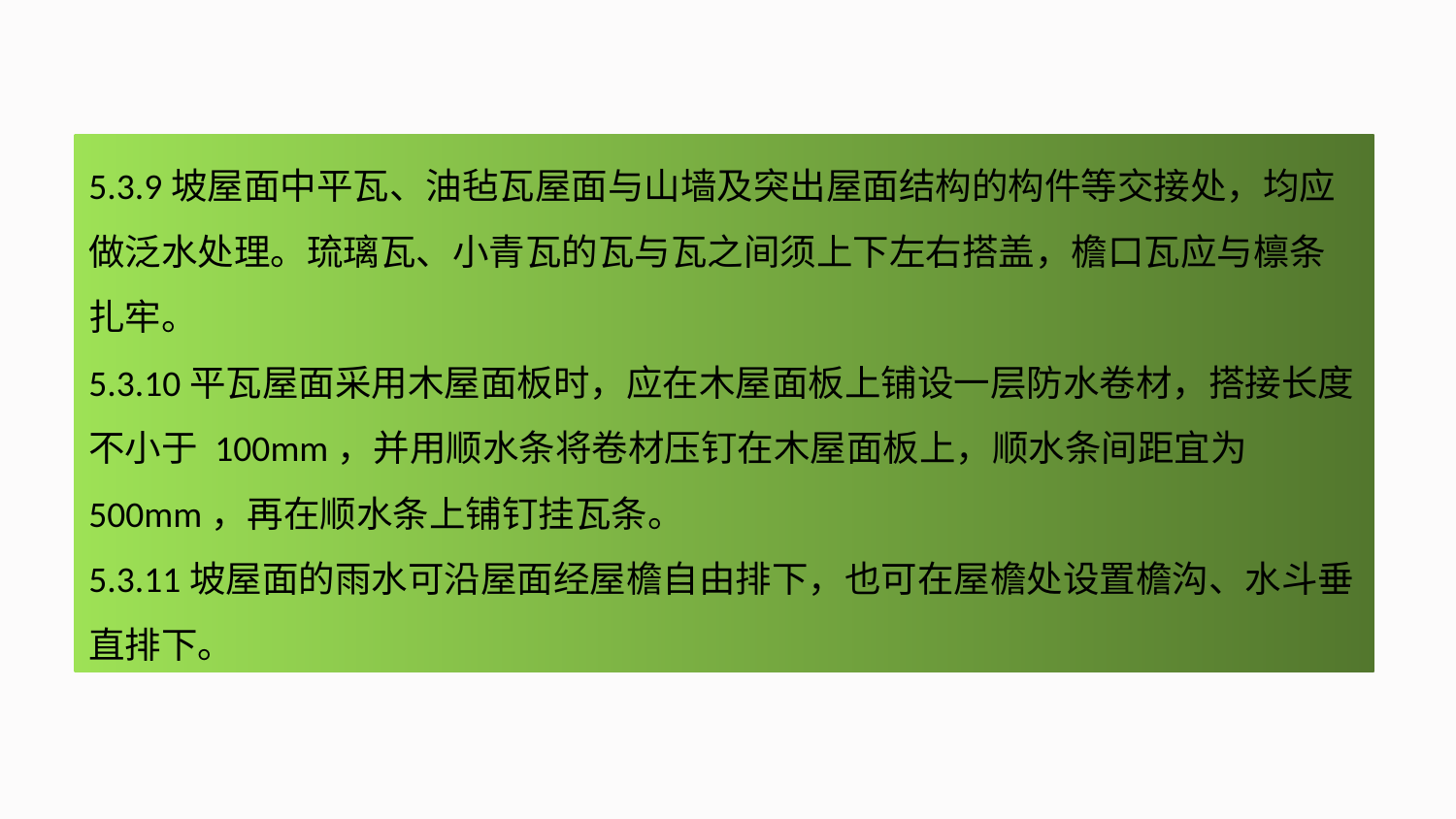

5.3.9坡屋面中平瓦、油毡瓦屋面与山墙及突出屋面结构的构件等交接处，均应做泛水处理。琉璃瓦、小青瓦的瓦与瓦之间须上下左右搭盖，檐口瓦应与檩条扎牢。
5.3.10平瓦屋面采用木屋面板时，应在木屋面板上铺设一层防水卷材，搭接长度不小于 100mm，并用顺水条将卷材压钉在木屋面板上，顺水条间距宜为 500mm，再在顺水条上铺钉挂瓦条。
5.3.11坡屋面的雨水可沿屋面经屋檐自由排下，也可在屋檐处设置檐沟、水斗垂直排下。